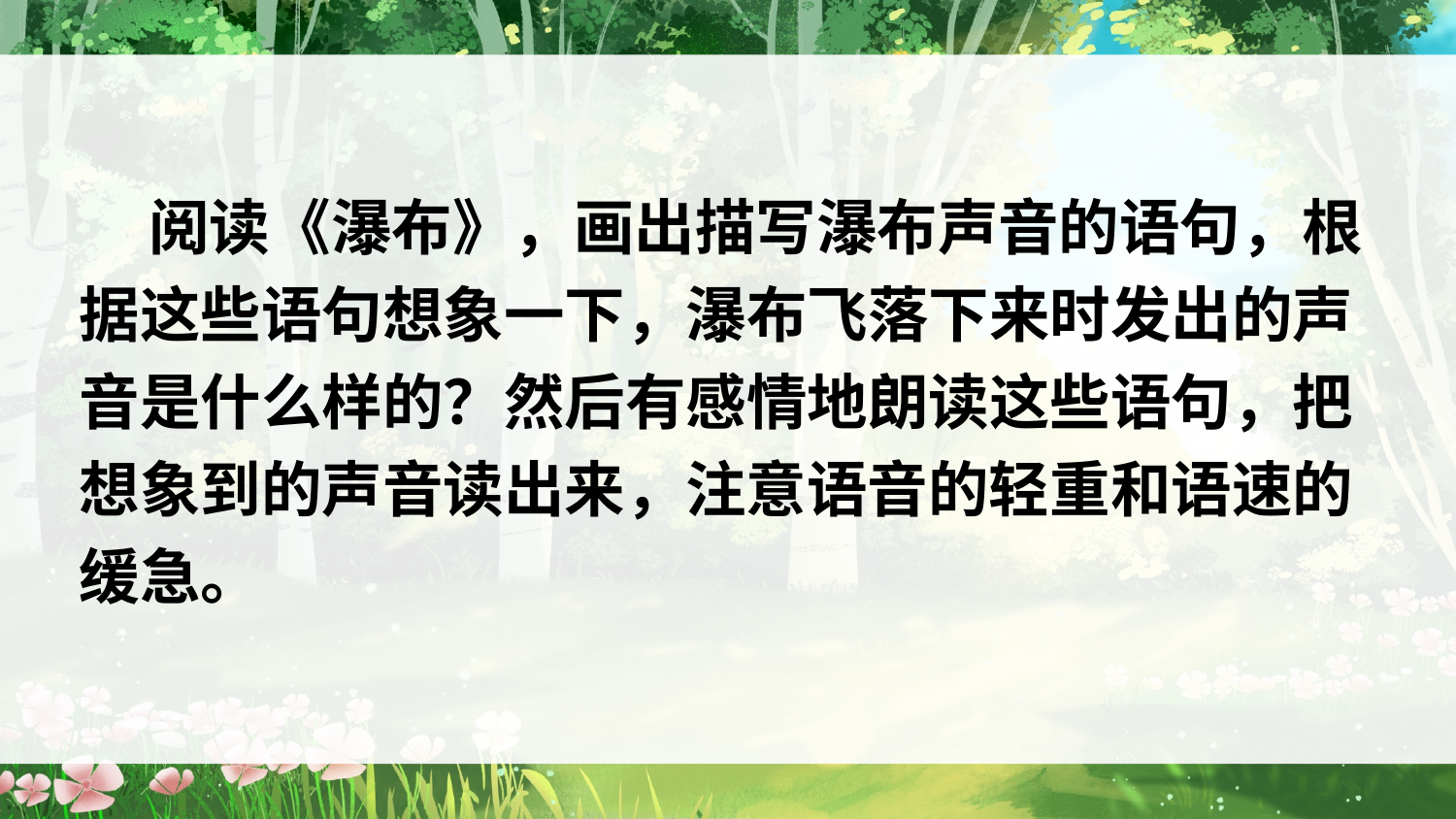

阅读《瀑布》，画出描写瀑布声音的语句，根据这些语句想象一下，瀑布飞落下来时发出的声音是什么样的？然后有感情地朗读这些语句，把想象到的声音读出来，注意语音的轻重和语速的缓急。